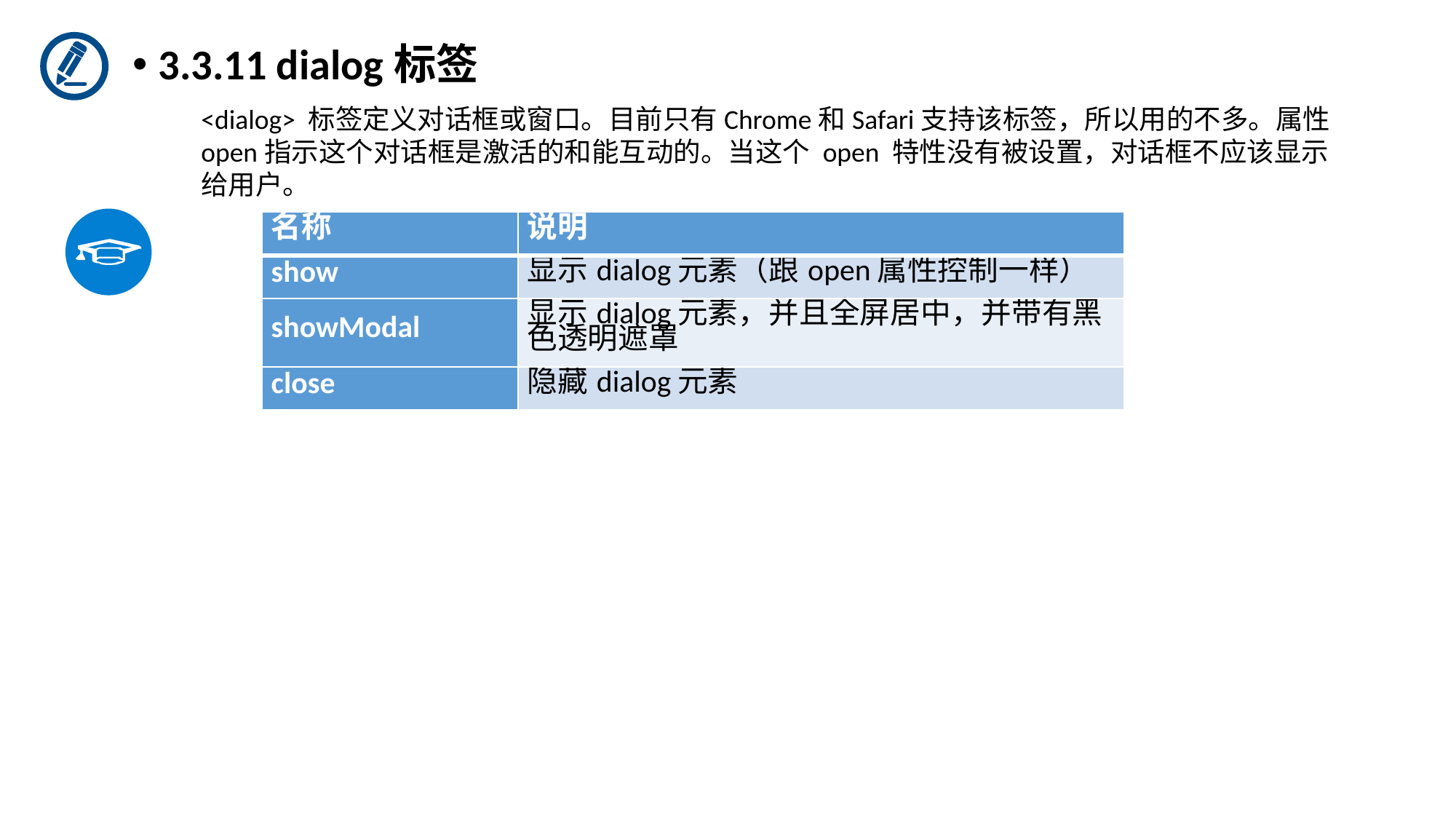

3.3.11 dialog标签
<dialog> 标签定义对话框或窗口。目前只有Chrome和Safari支持该标签，所以用的不多。属性open指示这个对话框是激活的和能互动的。当这个 open 特性没有被设置，对话框不应该显示给用户。

| 名称 | 说明 |
| --- | --- |
| show | 显示dialog元素（跟open属性控制一样） |
| showModal | 显示dialog元素，并且全屏居中，并带有黑色透明遮罩 |
| close | 隐藏dialog元素 |